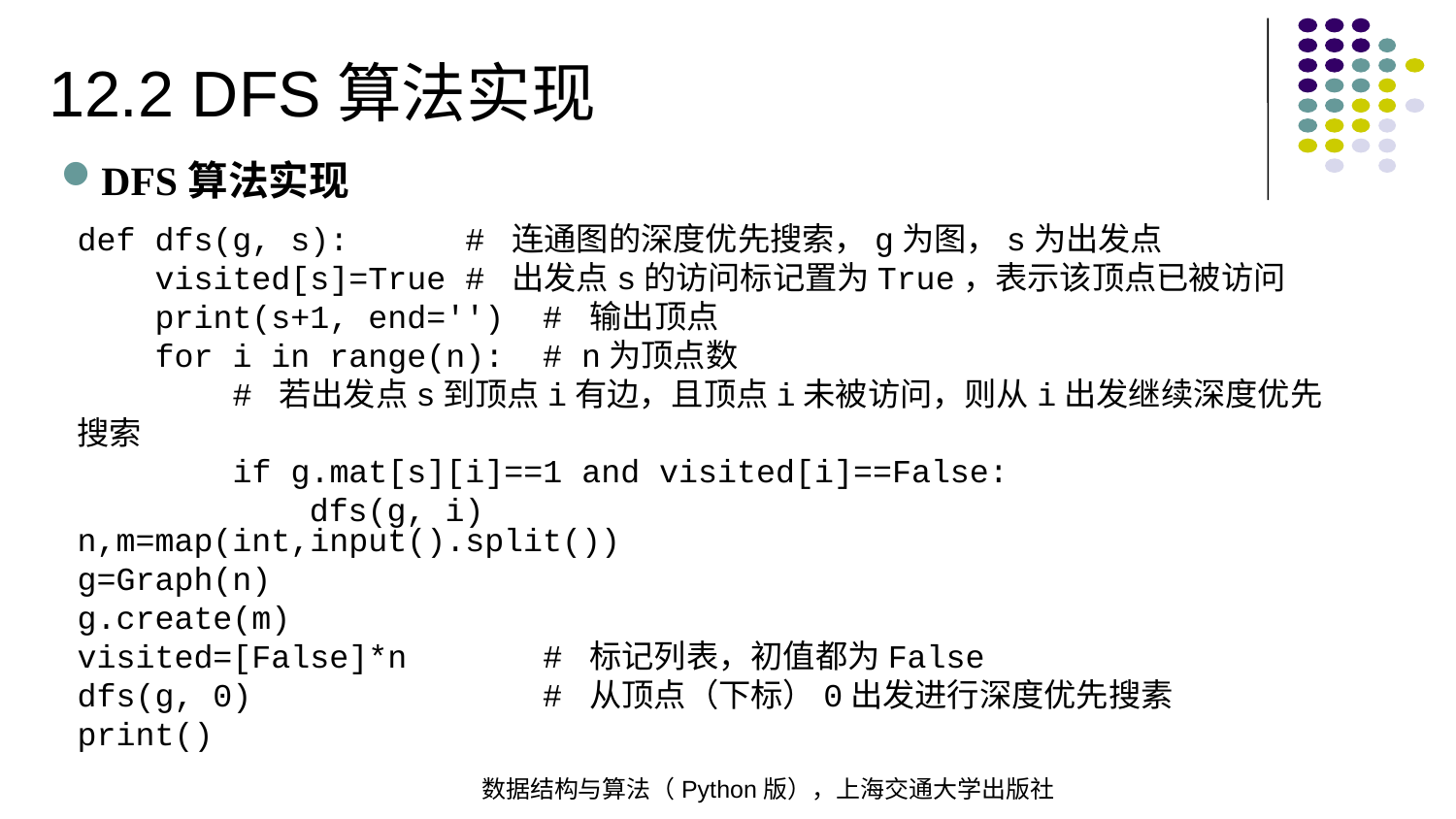

12.2 DFS算法实现
DFS算法实现
def dfs(g, s):      # 连通图的深度优先搜索，g为图，s为出发点
    visited[s]=True # 出发点s的访问标记置为True，表示该顶点已被访问
    print(s+1, end='')  # 输出顶点
    for i in range(n):  # n为顶点数
        # 若出发点s到顶点i有边，且顶点i未被访问，则从i出发继续深度优先搜索
        if g.mat[s][i]==1 and visited[i]==False:
                             dfs(g, i)
n,m=map(int,input().split())
g=Graph(n)
g.create(m)
visited=[False]*n       # 标记列表，初值都为False
dfs(g, 0)               # 从顶点（下标）0出发进行深度优先搜素
print()